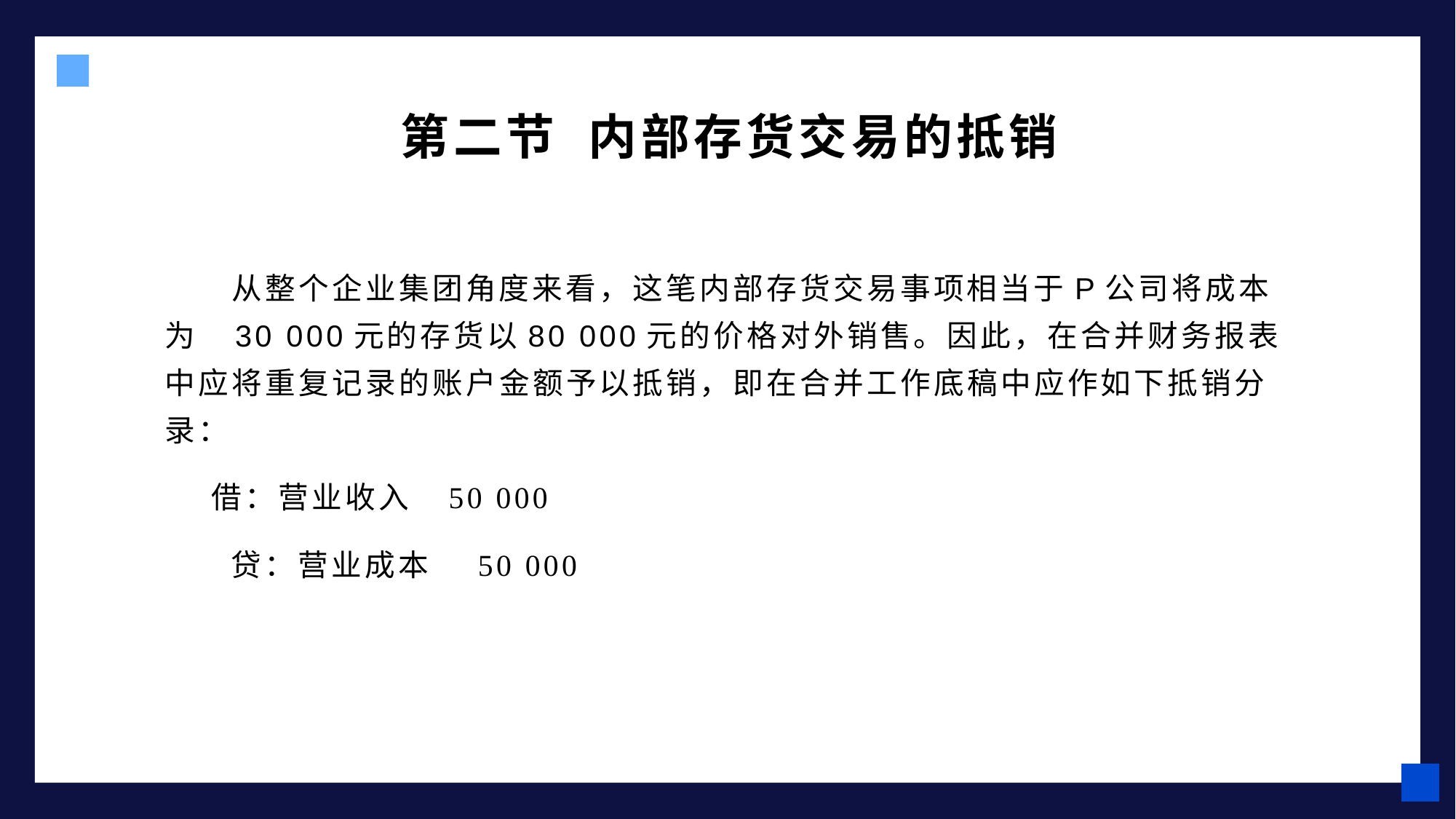

第二节  内部存货交易的抵销
从整个企业集团角度来看，这笔内部存货交易事项相当于P公司将成本为   30 000元的存货以80 000元的价格对外销售。因此，在合并财务报表中应将重复记录的账户金额予以抵销，即在合并工作底稿中应作如下抵销分录：
    借：营业收入   50 000
      贷：营业成本    50 000